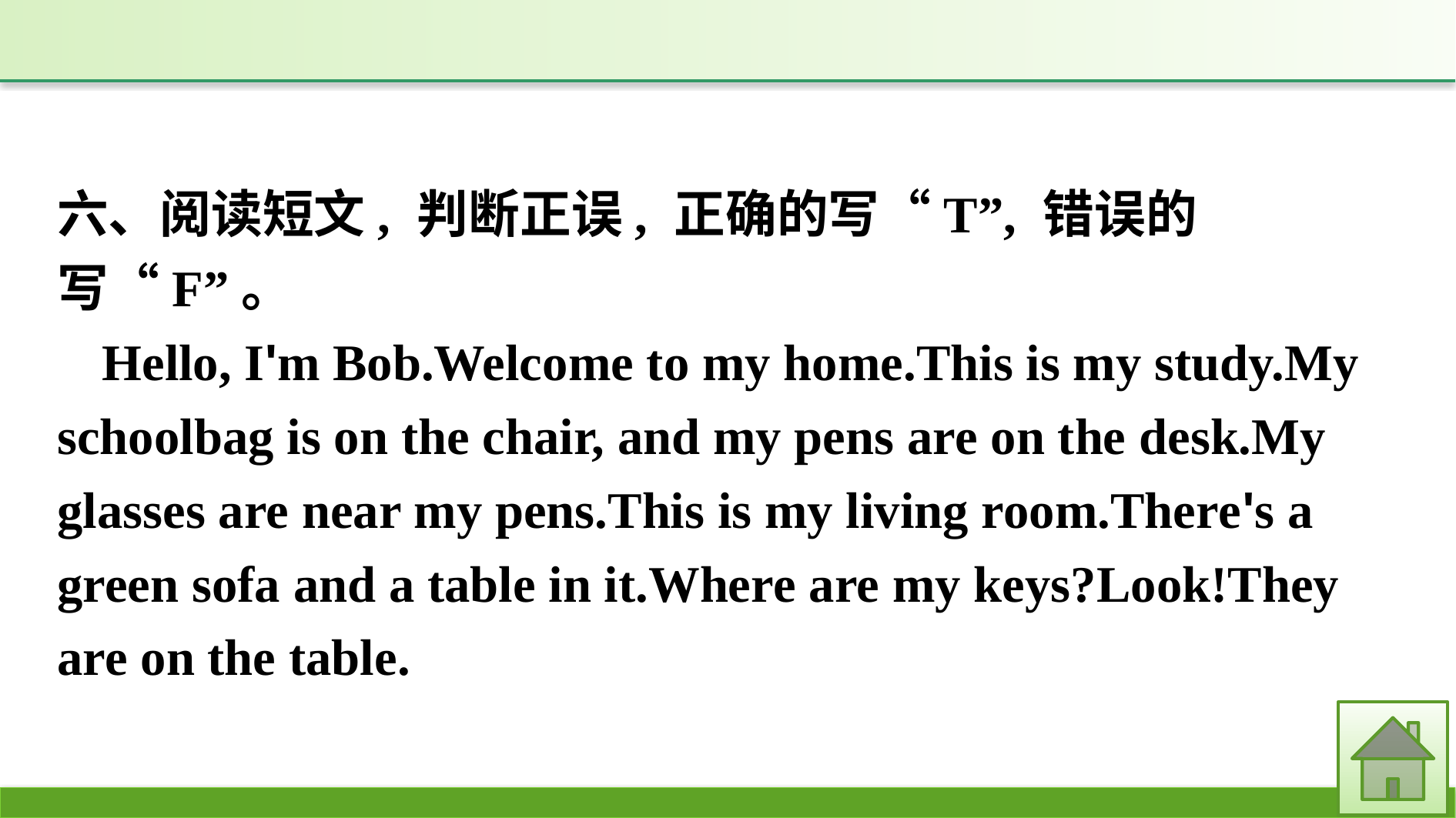

六、阅读短文, 判断正误, 正确的写“T”, 错误的写“F”。
Hello, I'm Bob.Welcome to my home.This is my study.My schoolbag is on the chair, and my pens are on the desk.My glasses are near my pens.This is my living room.There's a green sofa and a table in it.Where are my keys?Look!They are on the table.